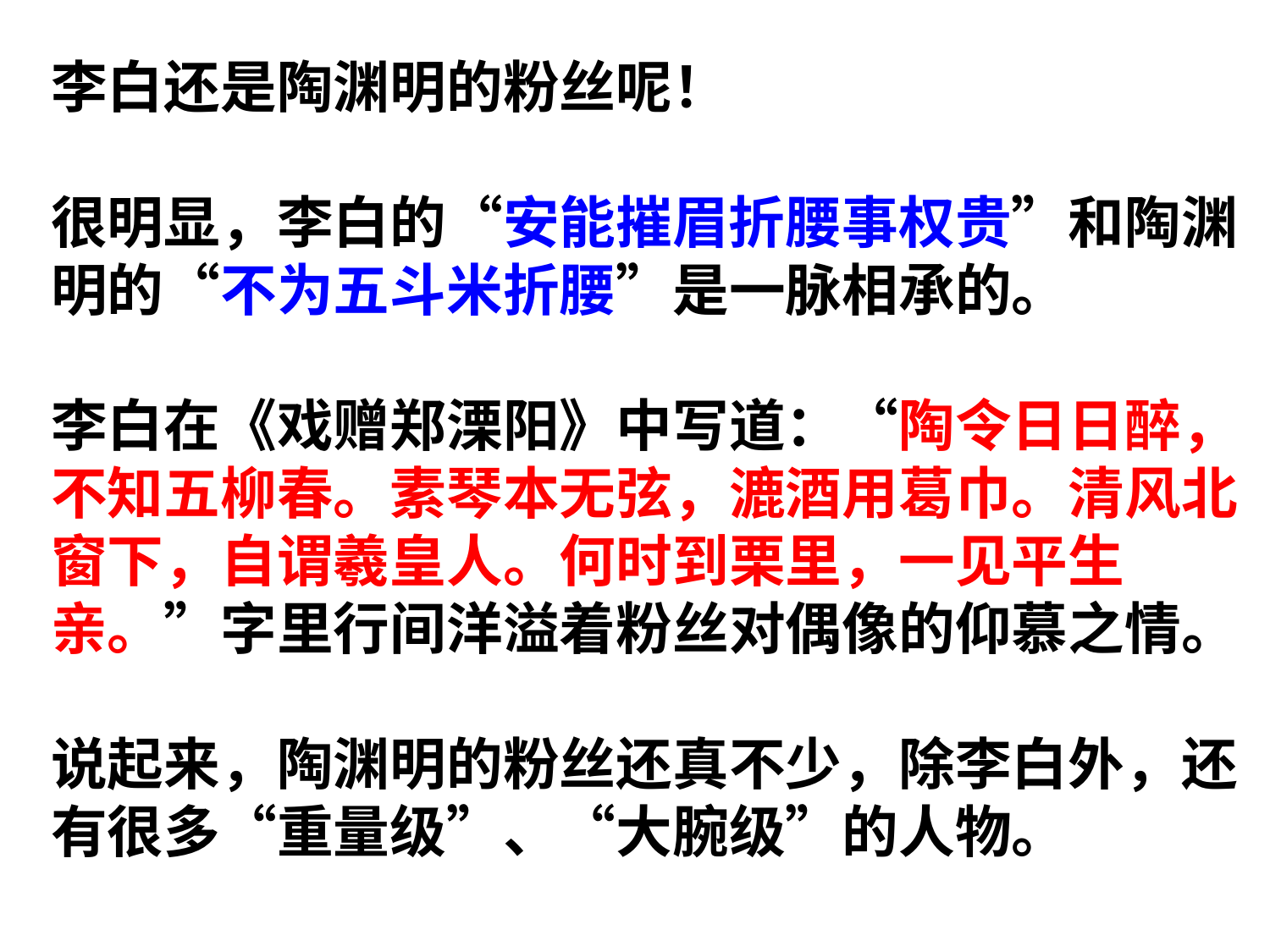

李白还是陶渊明的粉丝呢！

很明显，李白的“安能摧眉折腰事权贵”和陶渊明的“不为五斗米折腰”是一脉相承的。

李白在《戏赠郑溧阳》中写道：“陶令日日醉，不知五柳春。素琴本无弦，漉酒用葛巾。清风北窗下，自谓羲皇人。何时到栗里，一见平生亲。”字里行间洋溢着粉丝对偶像的仰慕之情。

说起来，陶渊明的粉丝还真不少，除李白外，还有很多“重量级”、“大腕级”的人物。